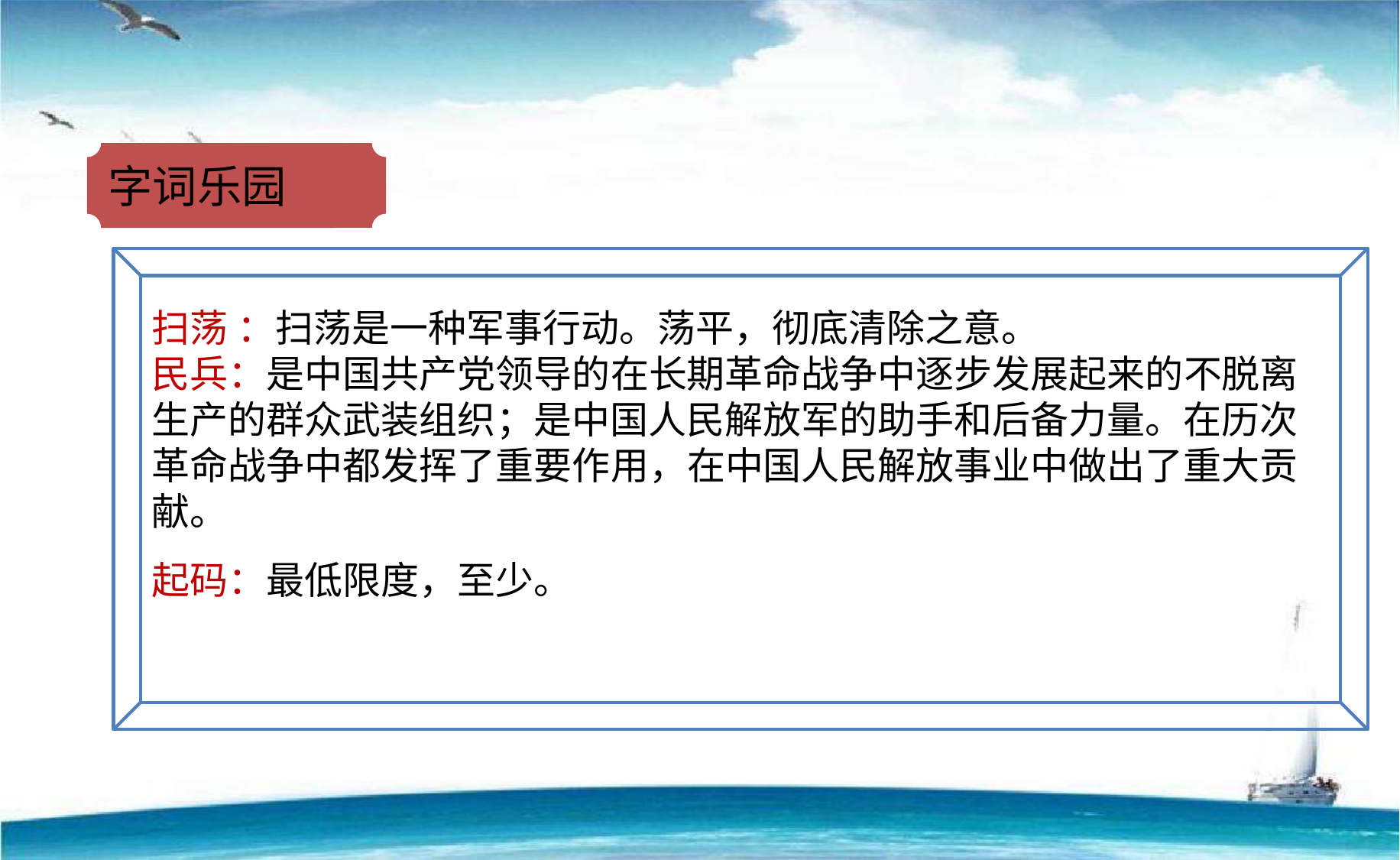

字词乐园

扫荡 ：扫荡是一种军事行动。荡平，彻底清除之意。
民兵：是中国共产党领导的在长期革命战争中逐步发展起来的不脱离生产的群众武装组织；是中国人民解放军的助手和后备力量。在历次革命战争中都发挥了重要作用，在中国人民解放事业中做出了重大贡献。
起码：最低限度，至少。